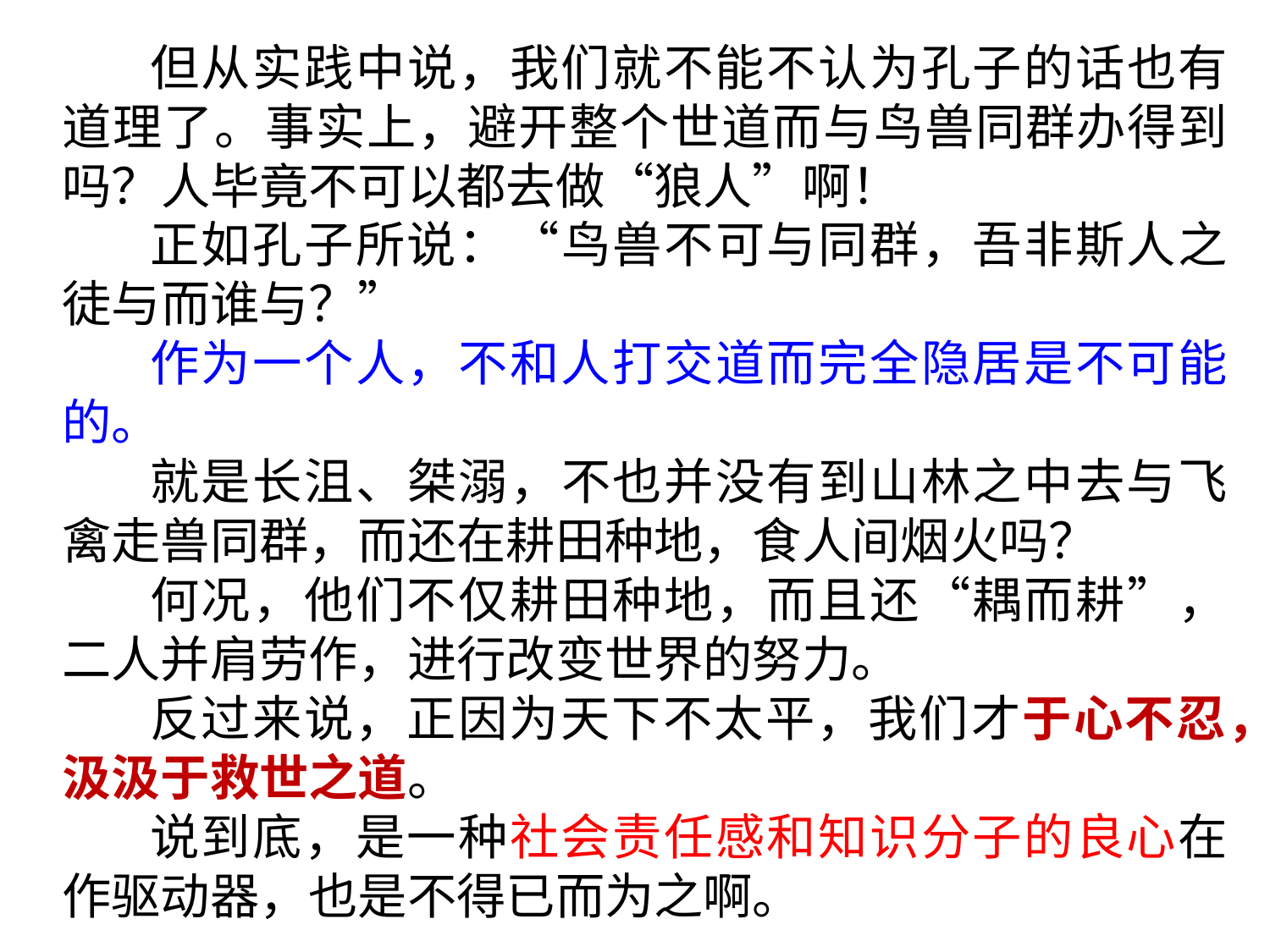

但从实践中说，我们就不能不认为孔子的话也有道理了。事实上，避开整个世道而与鸟兽同群办得到吗？人毕竟不可以都去做“狼人”啊！
正如孔子所说：“鸟兽不可与同群，吾非斯人之徒与而谁与？”
作为一个人，不和人打交道而完全隐居是不可能的。
就是长沮、桀溺，不也并没有到山林之中去与飞禽走兽同群，而还在耕田种地，食人间烟火吗？
何况，他们不仅耕田种地，而且还“耦而耕”，二人并肩劳作，进行改变世界的努力。
反过来说，正因为天下不太平，我们才于心不忍，汲汲于救世之道。
说到底，是一种社会责任感和知识分子的良心在作驱动器，也是不得已而为之啊。